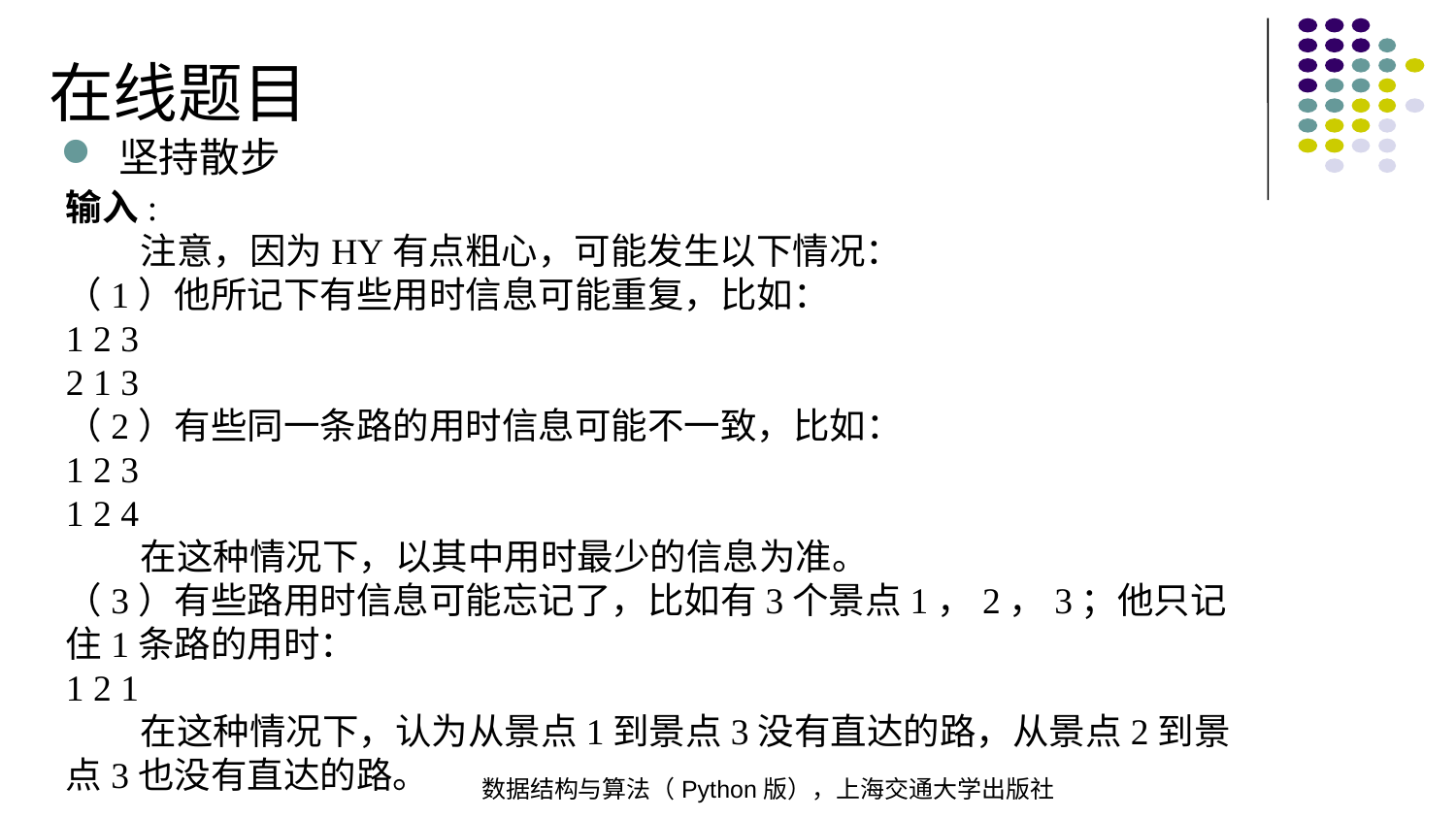

在线题目
坚持散步
输入:
        注意，因为HY有点粗心，可能发生以下情况：
（1）他所记下有些用时信息可能重复，比如：
1 2 3
2 1 3
（2）有些同一条路的用时信息可能不一致，比如：
1 2 3
1 2 4
        在这种情况下，以其中用时最少的信息为准。
（3）有些路用时信息可能忘记了，比如有3个景点1，2，3；他只记住1条路的用时：
1 2 1
        在这种情况下，认为从景点1到景点3没有直达的路，从景点2到景点3也没有直达的路。